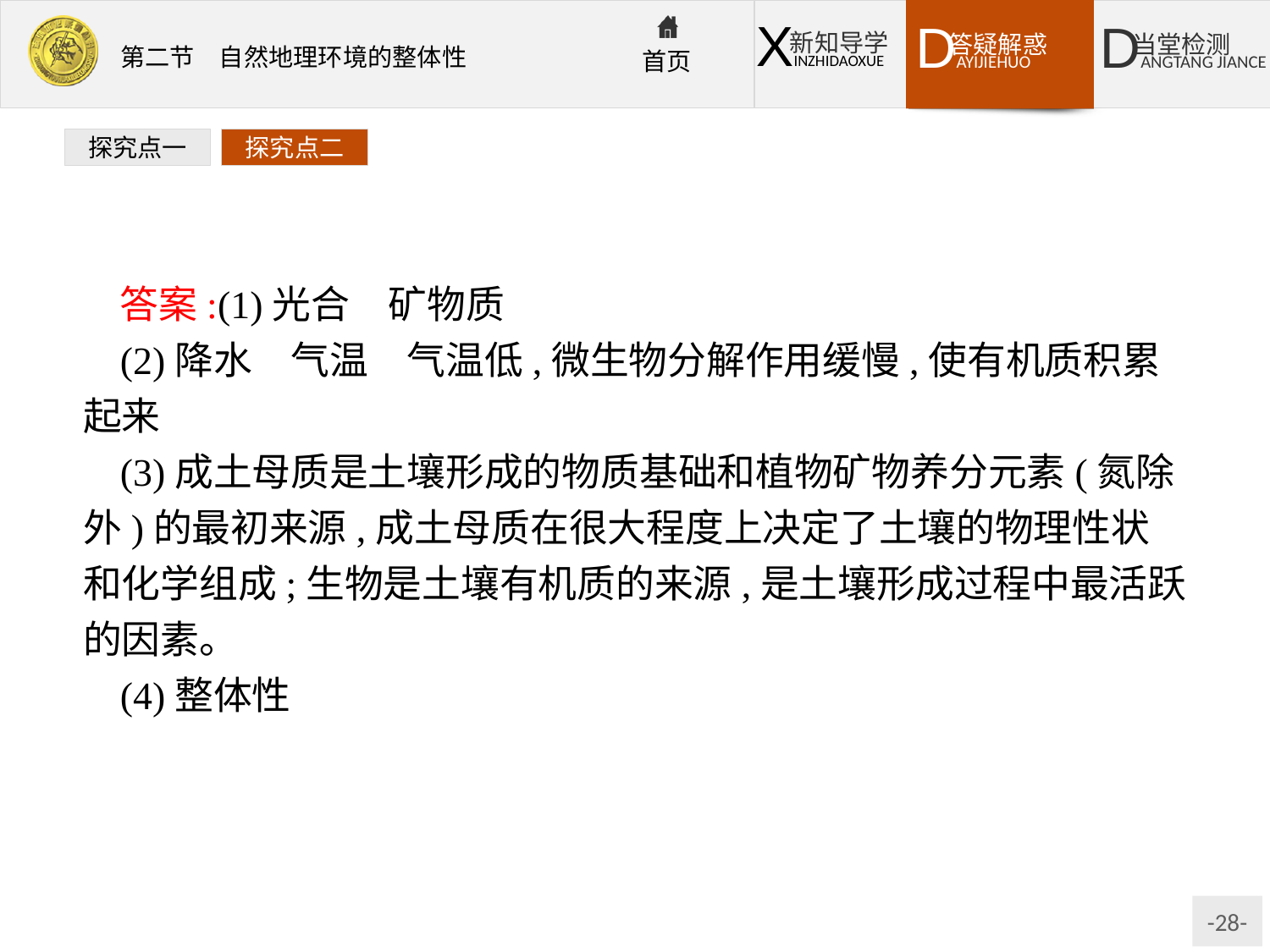

探究点一
探究点二
答案:(1)光合　矿物质
(2)降水　气温　气温低,微生物分解作用缓慢,使有机质积累起来
(3)成土母质是土壤形成的物质基础和植物矿物养分元素(氮除外)的最初来源,成土母质在很大程度上决定了土壤的物理性状和化学组成;生物是土壤有机质的来源,是土壤形成过程中最活跃的因素。
(4)整体性